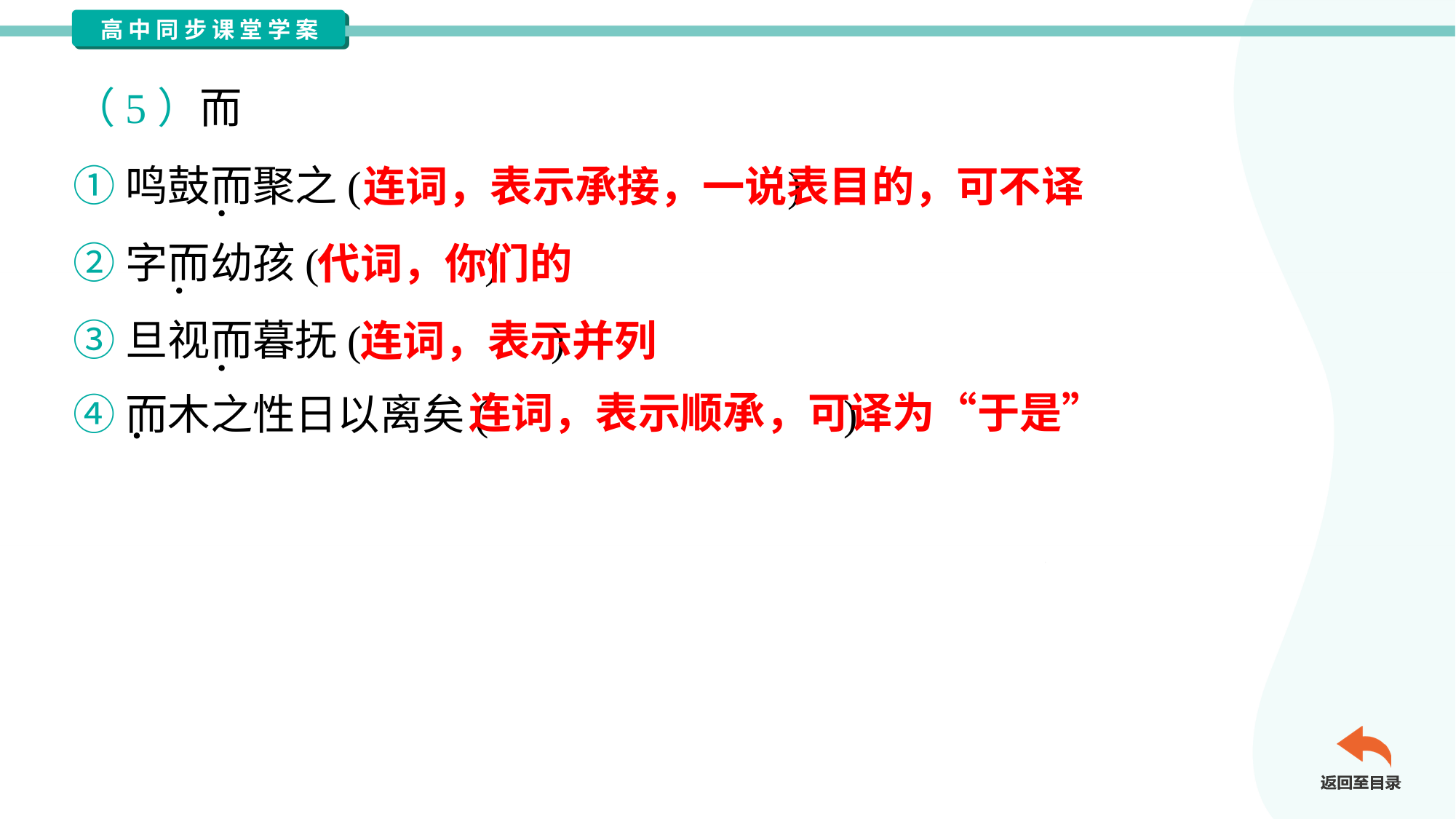

（5）而
①鸣鼓而聚之(                                    )
②字而幼孩(              )
③旦视而暮抚(                )
④而木之性日以离矣(                              )
连词，表示承接，一说表目的，可不译
代词，你们的

连词，表示并列

连词，表示顺承，可译为“于是”